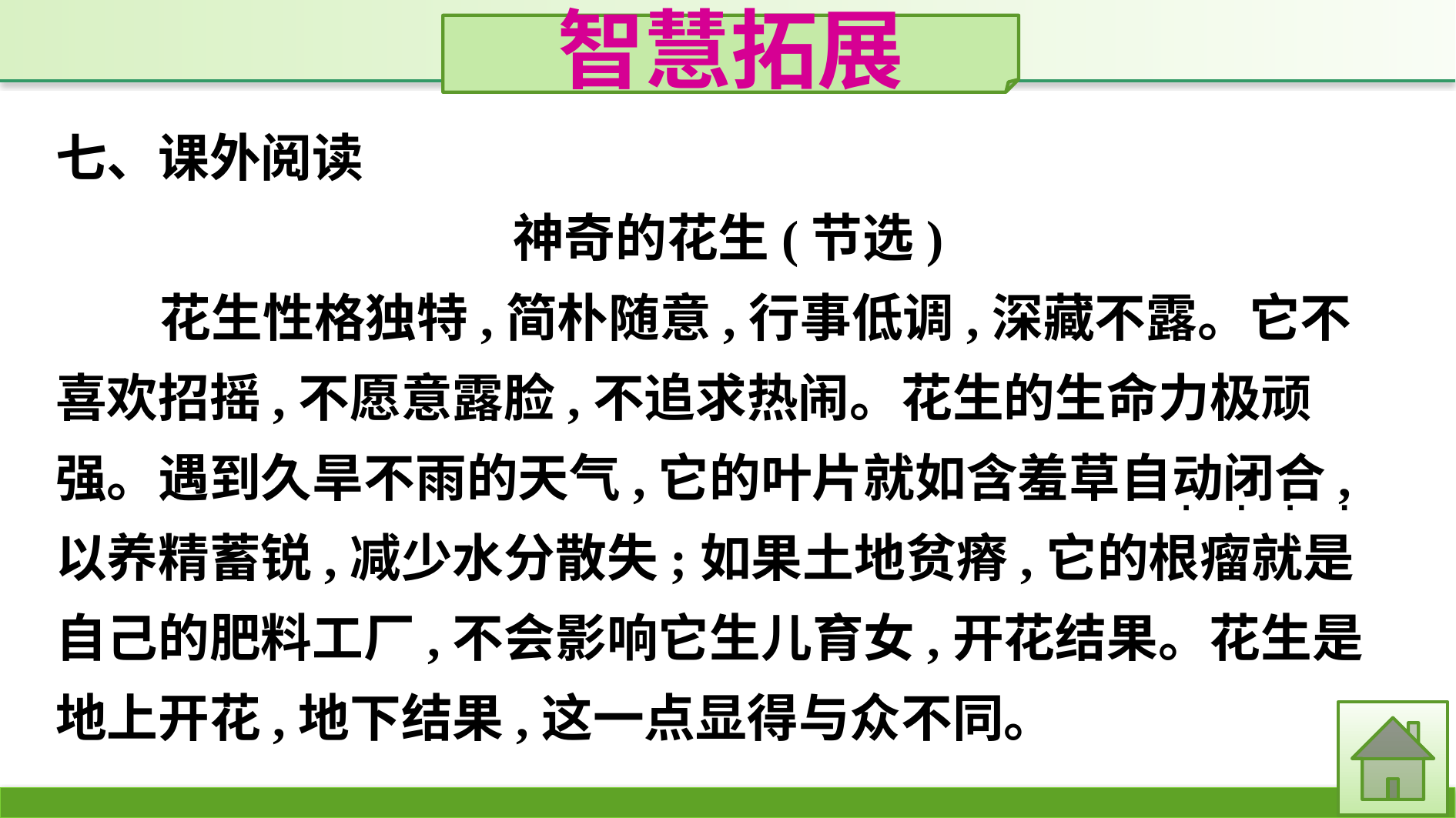

智慧拓展
七、课外阅读
神奇的花生(节选)
花生性格独特,简朴随意,行事低调,深藏不露。它不喜欢招摇,不愿意露脸,不追求热闹。花生的生命力极顽强。遇到久旱不雨的天气,它的叶片就如含羞草自动闭合,以养精蓄锐,减少水分散失;如果土地贫瘠,它的根瘤就是自己的肥料工厂,不会影响它生儿育女,开花结果。花生是地上开花,地下结果,这一点显得与众不同。
·
·
·
·